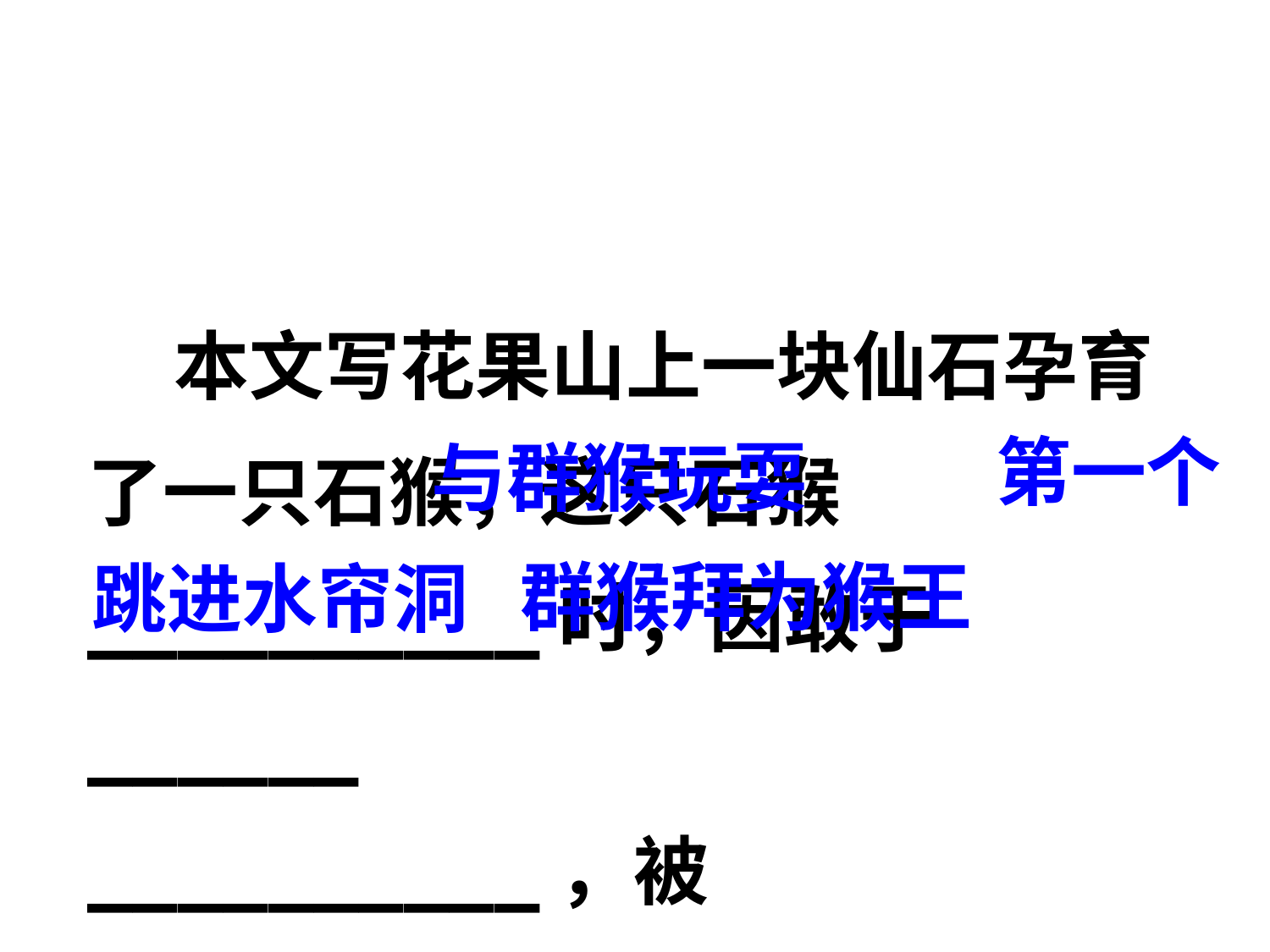

本文写花果山上一块仙石孕育了一只石猴，这只石猴__________时，因敢于______
__________，被______________的故事。
第一个
与群猴玩耍
群猴拜为猴王
跳进水帘洞